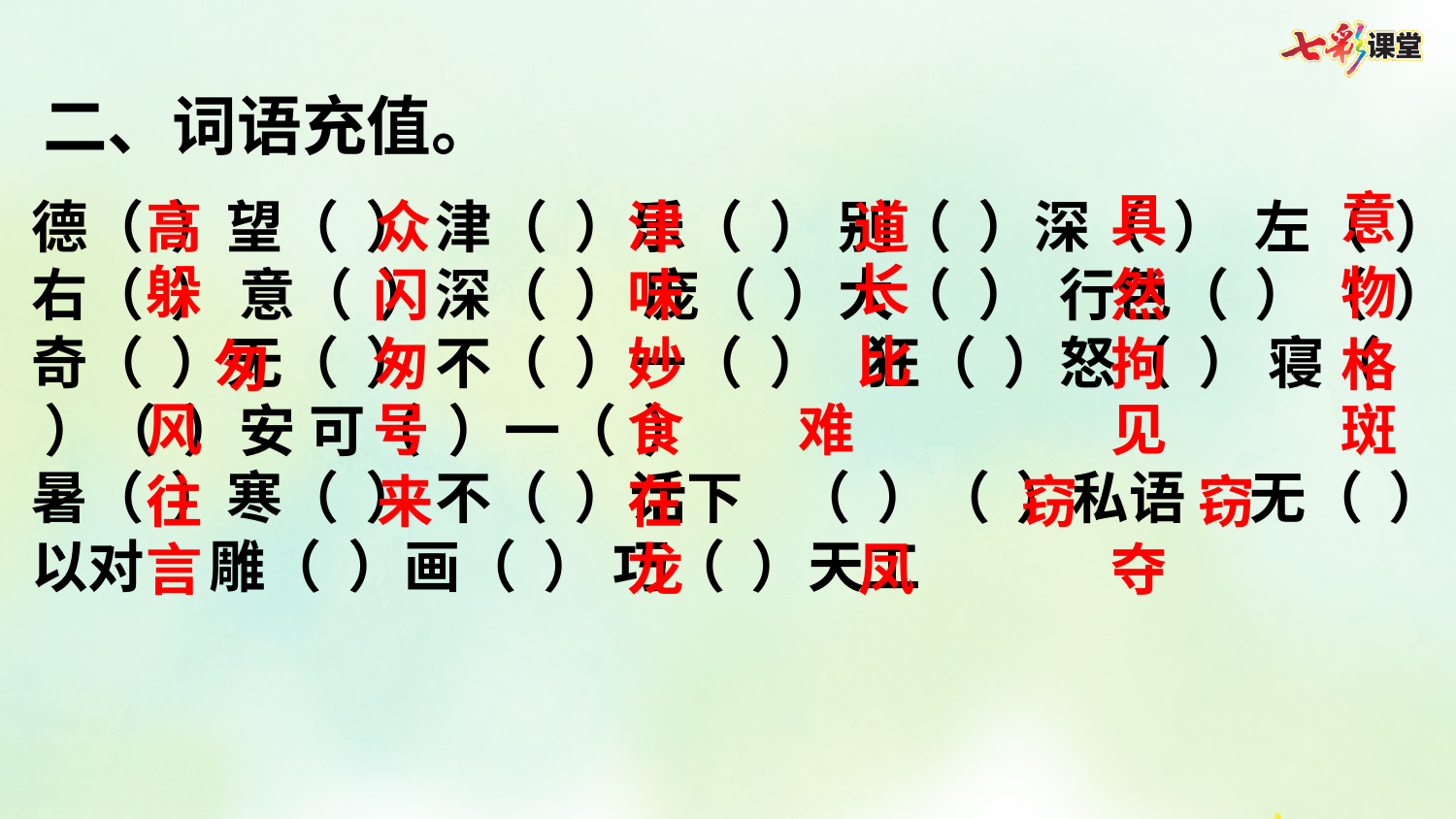

二、词语充值。
意
具
德（  ）望（  ） 津（  ）乐（  ） 别（  ）深（  ）  左（  ）右（  ） 意（  ）深（  ） 庞（  ）大（  ）  行色（  ）（  ） 奇（  ）无（  ） 不（  ）一（  ）   狂（  ）怒（  ） 寝（  ）（  ）安 可（  ）一（  ）
暑（  ）寒（  ） 不（  ）话下    （  ）（  ）私语     无（  ）以对     雕（  ）画（  ） 巧（  ）天工
高
众
津
道
长
躲
物
闪
味
然
比
妙
拘
匆
格
匆
风
号
食
难
见
斑
往
来
在
窃
窃
言
龙
凤
夺